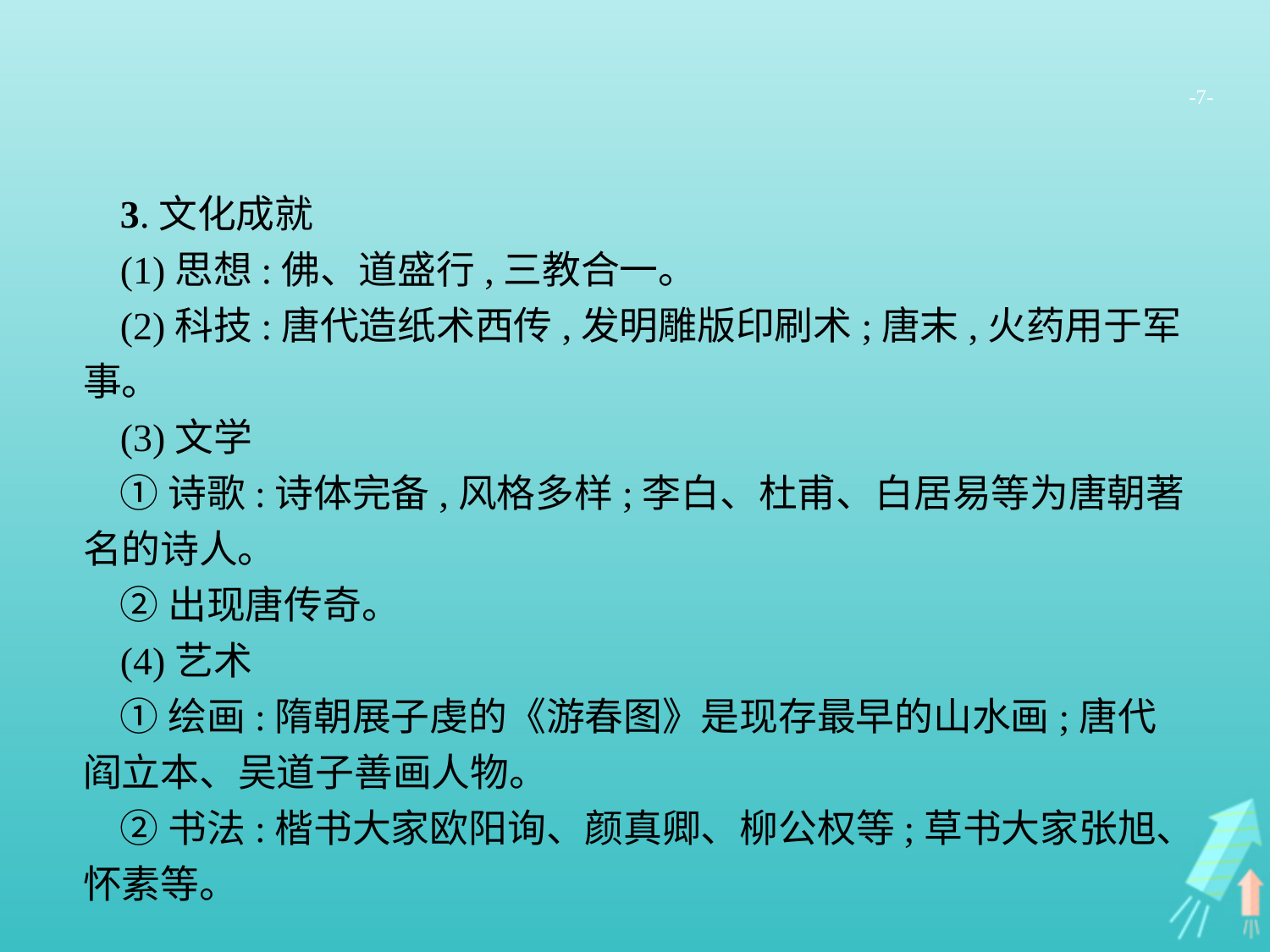

-7-
3.文化成就
(1)思想:佛、道盛行,三教合一。
(2)科技:唐代造纸术西传,发明雕版印刷术;唐末,火药用于军事。
(3)文学
①诗歌:诗体完备,风格多样;李白、杜甫、白居易等为唐朝著名的诗人。
②出现唐传奇。
(4)艺术
①绘画:隋朝展子虔的《游春图》是现存最早的山水画;唐代阎立本、吴道子善画人物。
②书法:楷书大家欧阳询、颜真卿、柳公权等;草书大家张旭、怀素等。